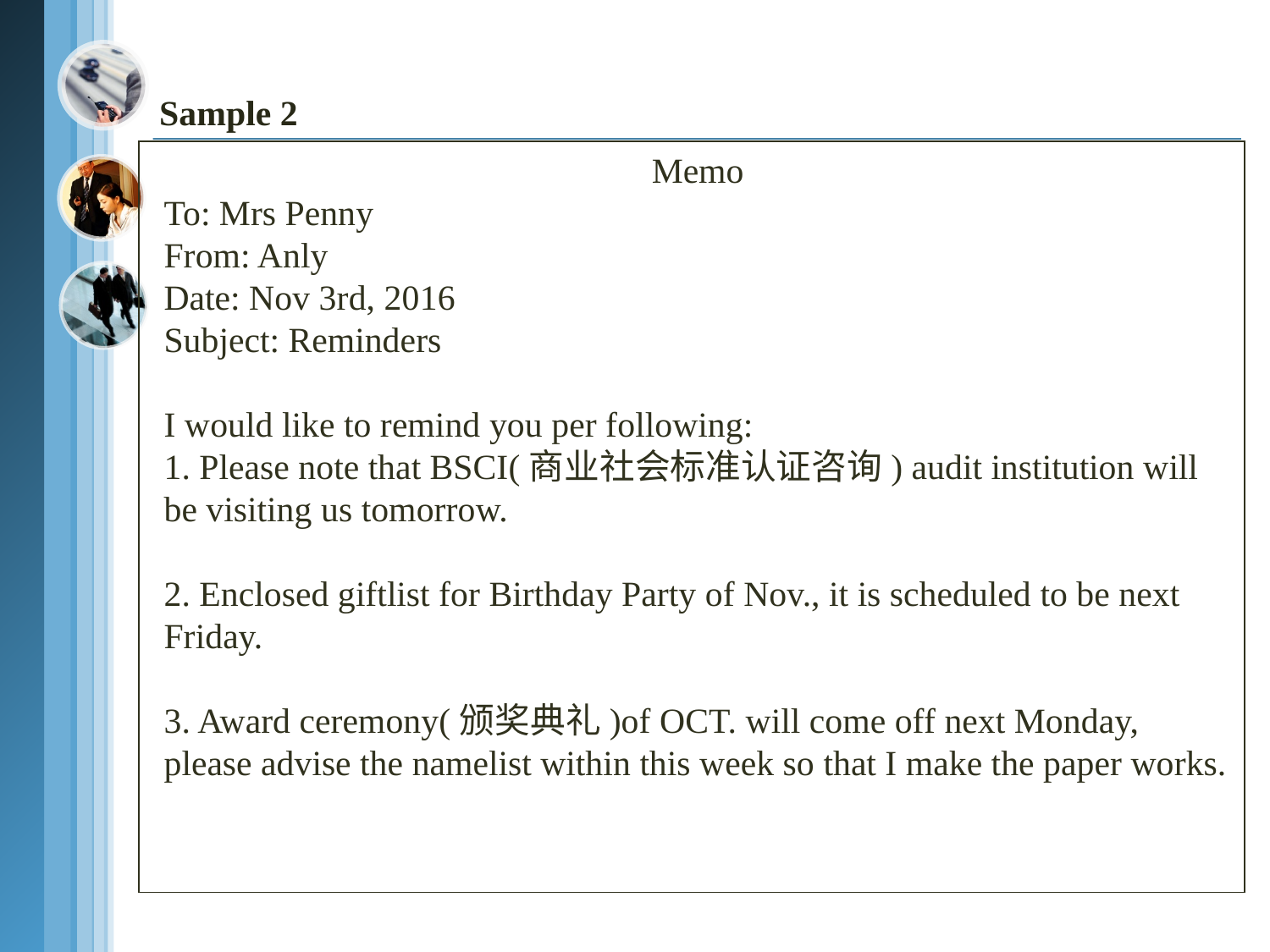

# Sample 2
Memo
To: Mrs Penny
From: Anly
Date: Nov 3rd, 2016
Subject: Reminders

I would like to remind you per following:
1. Please note that BSCI(商业社会标准认证咨询) audit institution will be visiting us tomorrow.

2. Enclosed giftlist for Birthday Party of Nov., it is scheduled to be next Friday.

3. Award ceremony(颁奖典礼)of OCT. will come off next Monday, please advise the namelist within this week so that I make the paper works.